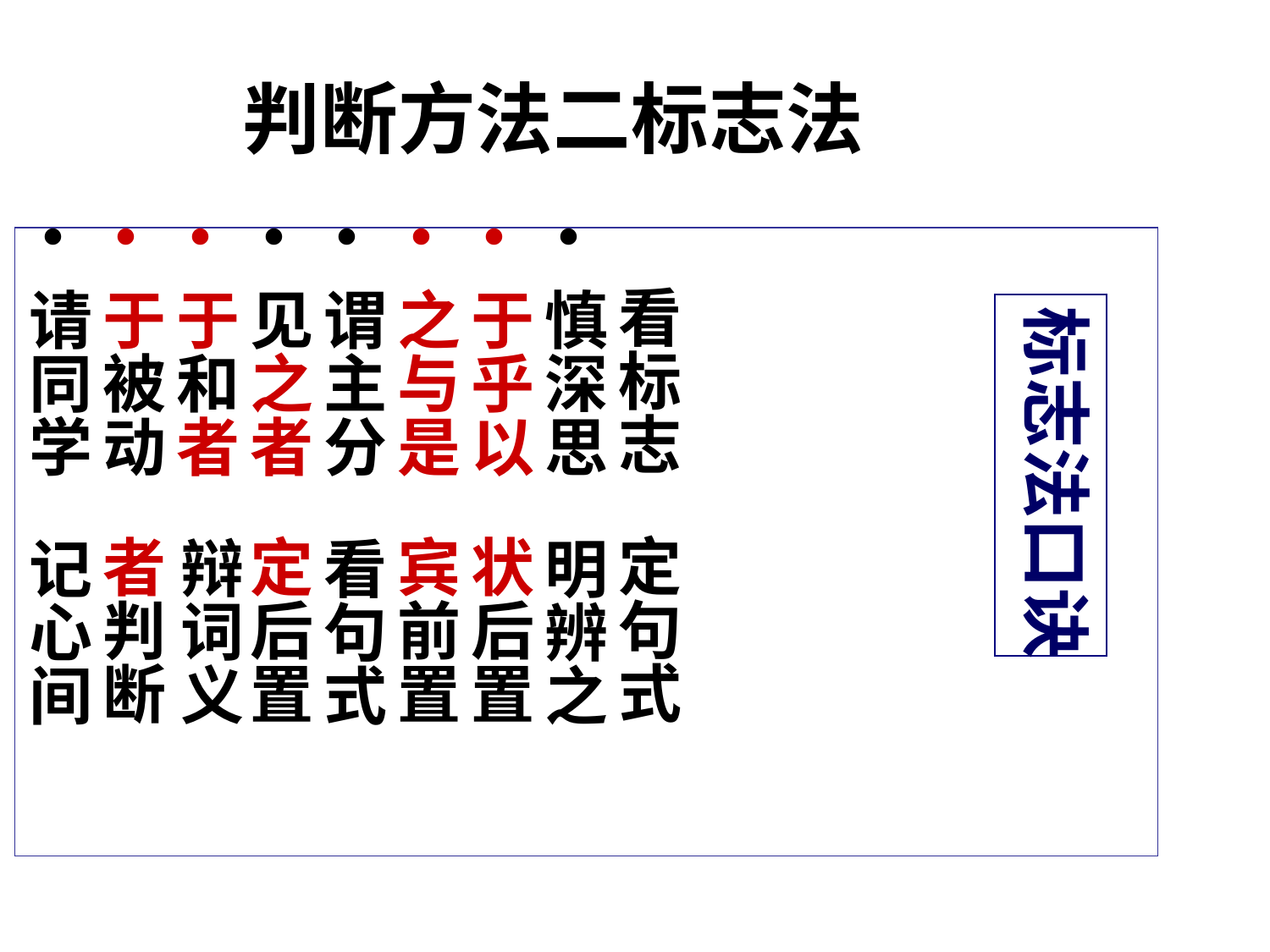

# 判断方法二标志法

   看标志    定句式
慎深思    明辨之
于乎以    状后置
之与是    宾前置
谓主分    看句式
见之者    定后置
于和者    辩词义
于被动    者判断
请同学    记心间
标志法口诀